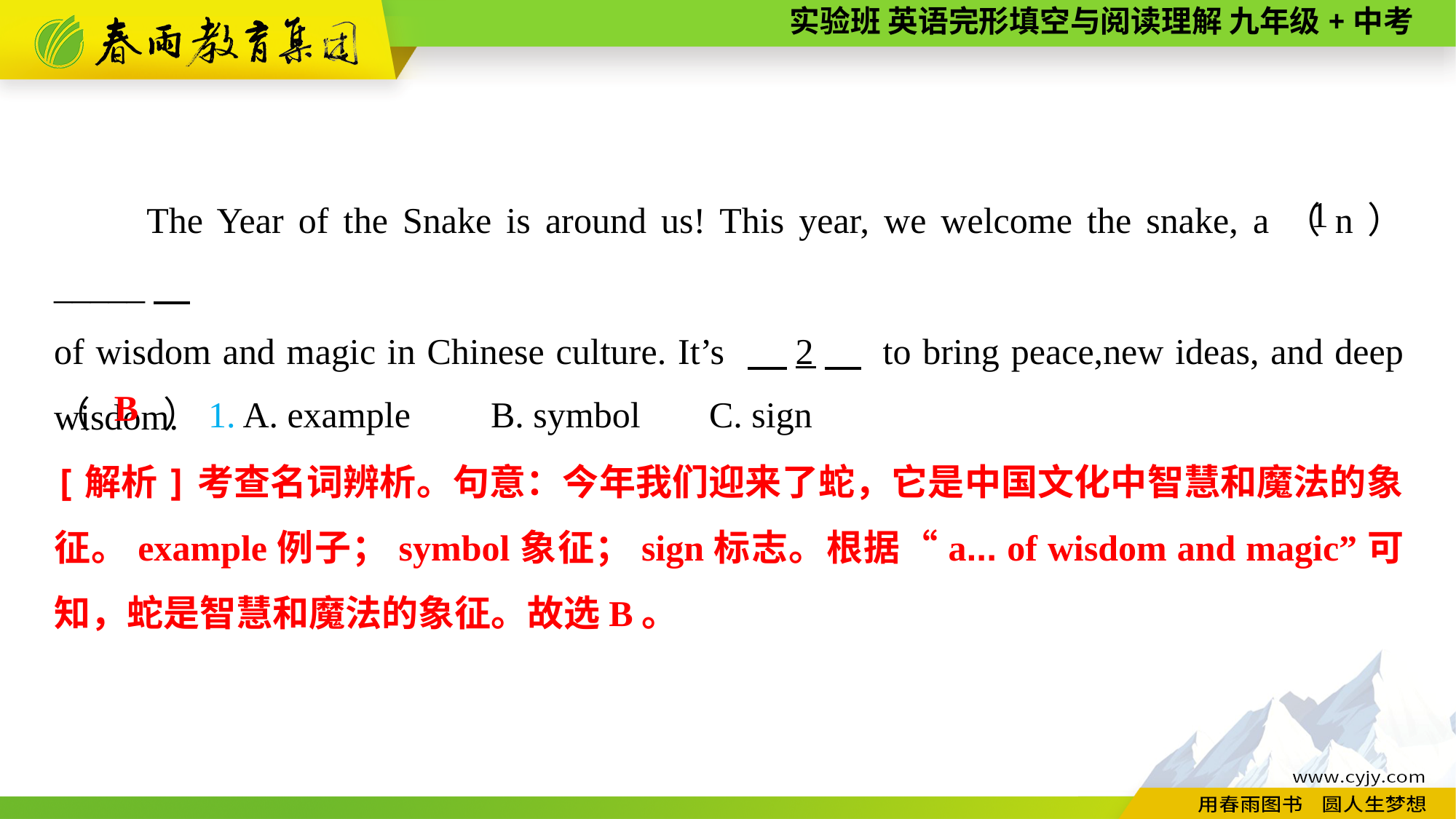

The Year of the Snake is around us! This year, we welcome the snake, a（n） _____
of wisdom and magic in Chinese culture. It’s 　2　 to bring peace,new ideas, and deep wisdom.
1
（　　）1. A. example	B. symbol	C. sign
B
[解析]考查名词辨析。句意：今年我们迎来了蛇，它是中国文化中智慧和魔法的象征。example例子；symbol象征；sign标志。根据“a... of wisdom and magic”可知，蛇是智慧和魔法的象征。故选B。